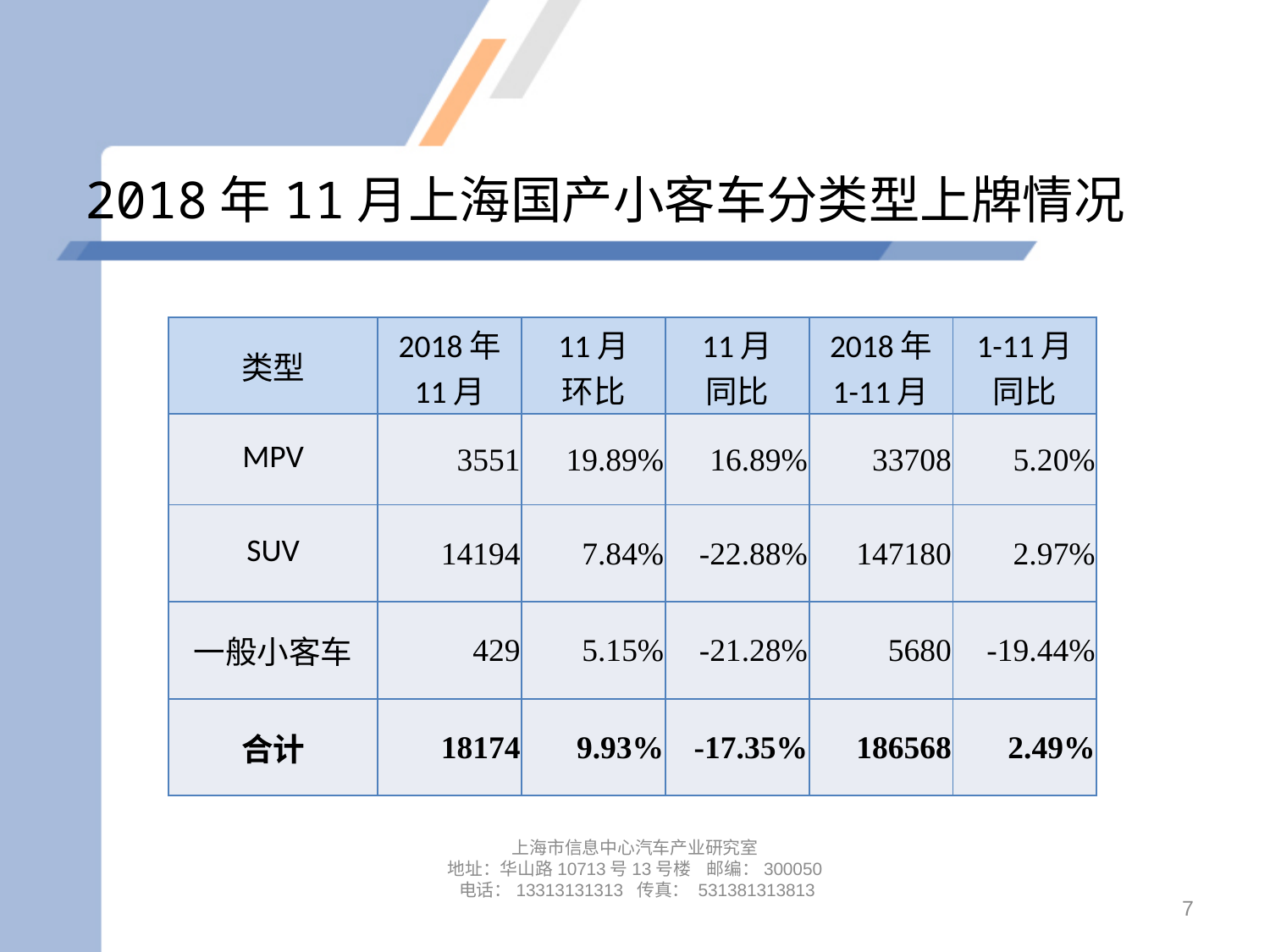

# 2018年11月上海国产小客车分类型上牌情况
| 类型 | 2018年 11月 | 11月 环比 | 11月 同比 | 2018年 1-11月 | 1-11月 同比 |
| --- | --- | --- | --- | --- | --- |
| MPV | 3551 | 19.89% | 16.89% | 33708 | 5.20% |
| SUV | 14194 | 7.84% | -22.88% | 147180 | 2.97% |
| 一般小客车 | 429 | 5.15% | -21.28% | 5680 | -19.44% |
| 合计 | 18174 | 9.93% | -17.35% | 186568 | 2.49% |
上海市信息中心汽车产业研究室
地址：华山路10713号13号楼    邮编：300050  电话：13313131313  传真： 531381313813

7